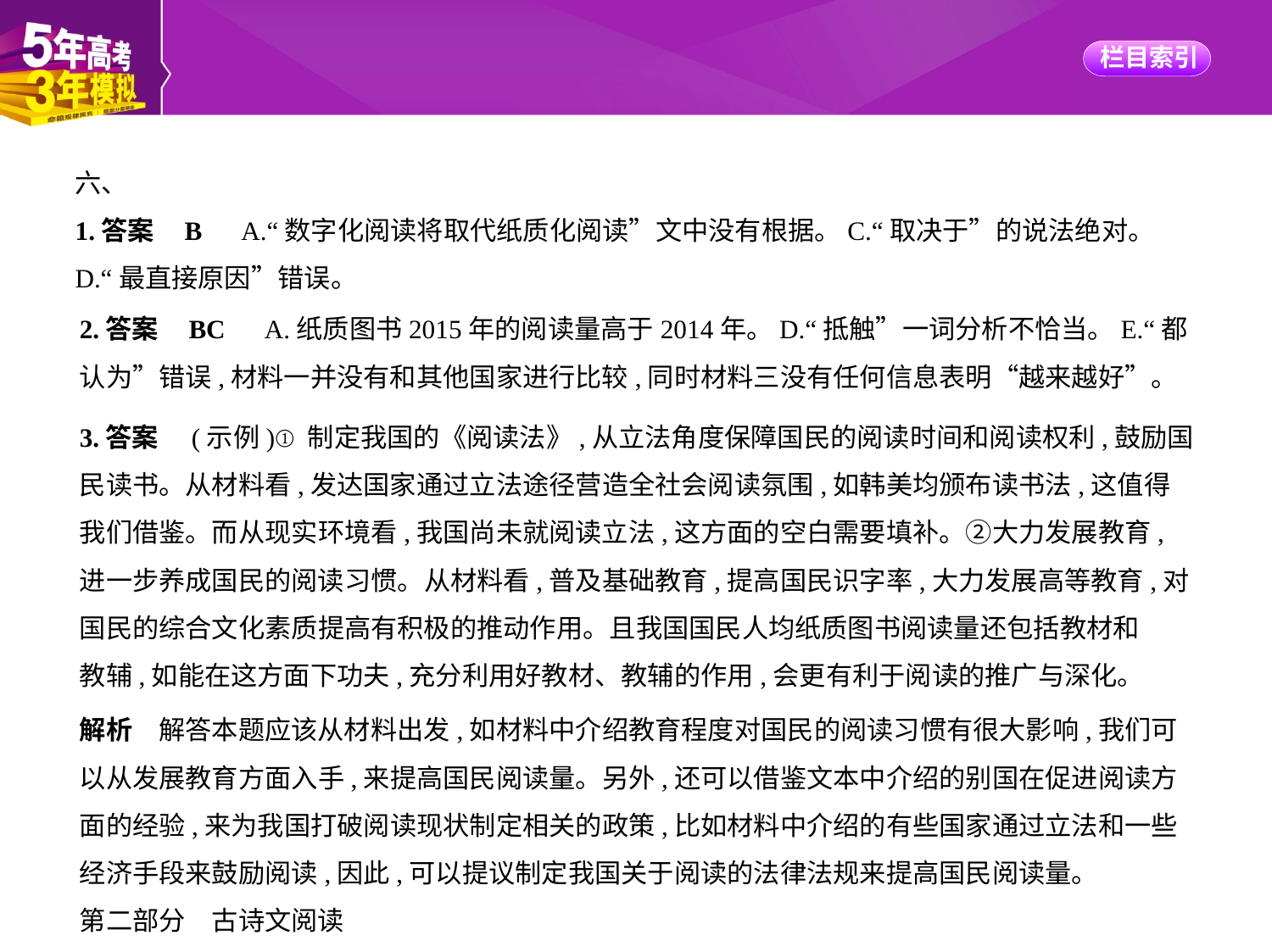

六、
1.答案    B　A.“数字化阅读将取代纸质化阅读”文中没有根据。C.“取决于”的说法绝对。
D.“最直接原因”错误。
2.答案    BC　A.纸质图书2015年的阅读量高于2014年。D.“抵触”一词分析不恰当。E.“都
认为”错误,材料一并没有和其他国家进行比较,同时材料三没有任何信息表明“越来越好”。
3.答案　(示例)①制定我国的《阅读法》,从立法角度保障国民的阅读时间和阅读权利,鼓励国
民读书。从材料看,发达国家通过立法途径营造全社会阅读氛围,如韩美均颁布读书法,这值得
我们借鉴。而从现实环境看,我国尚未就阅读立法,这方面的空白需要填补。②大力发展教育,
进一步养成国民的阅读习惯。从材料看,普及基础教育,提高国民识字率,大力发展高等教育,对
国民的综合文化素质提高有积极的推动作用。且我国国民人均纸质图书阅读量还包括教材和
教辅,如能在这方面下功夫,充分利用好教材、教辅的作用,会更有利于阅读的推广与深化。
解析　解答本题应该从材料出发,如材料中介绍教育程度对国民的阅读习惯有很大影响,我们可
以从发展教育方面入手,来提高国民阅读量。另外,还可以借鉴文本中介绍的别国在促进阅读方
面的经验,来为我国打破阅读现状制定相关的政策,比如材料中介绍的有些国家通过立法和一些
经济手段来鼓励阅读,因此,可以提议制定我国关于阅读的法律法规来提高国民阅读量。
第二部分　古诗文阅读